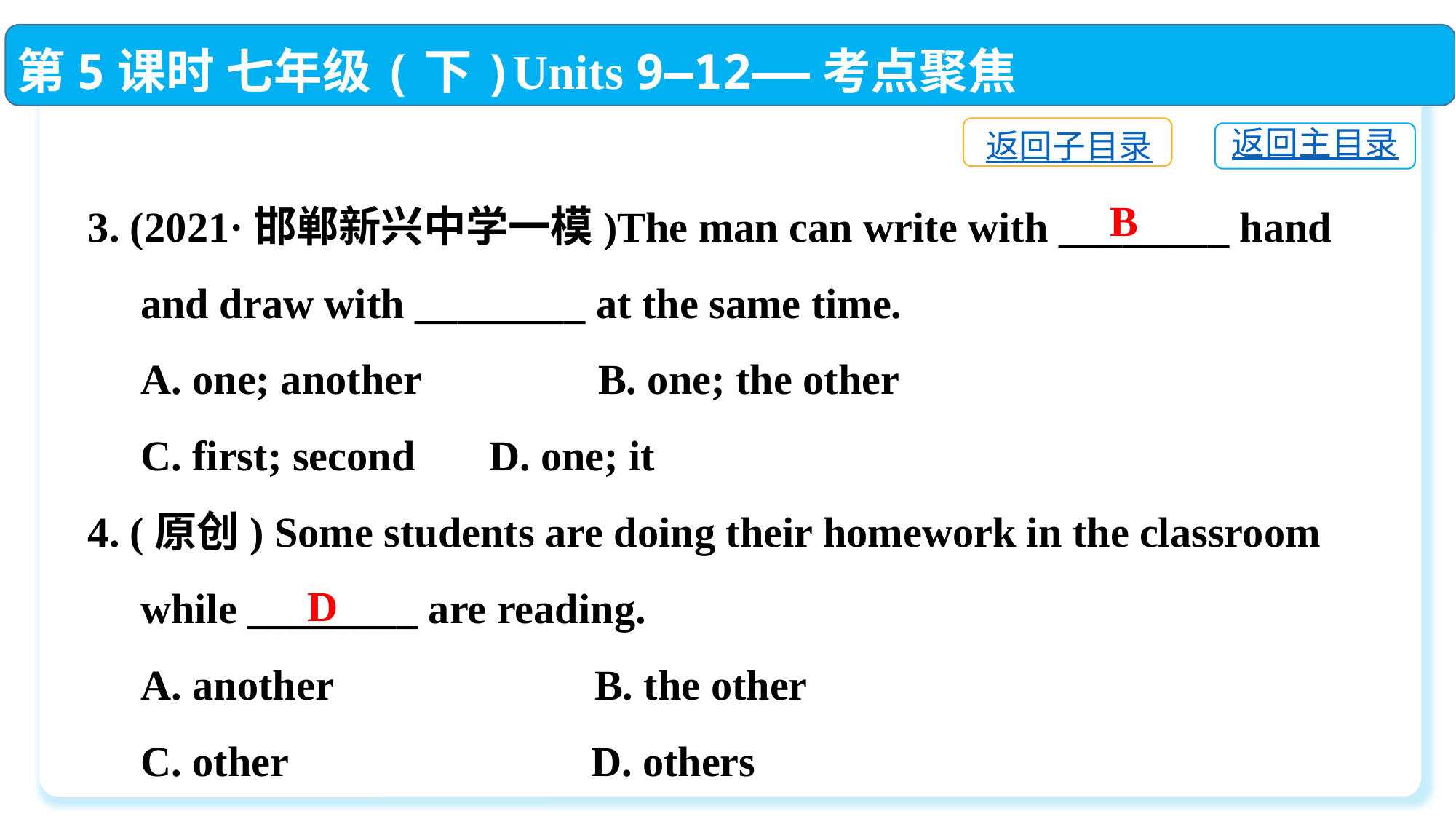

第5课时 七年级(下)Units 9—12——考点聚焦

返回子目录
返回主目录
3. (2021·邯郸新兴中学一模)The man can write with ________ hand
     and draw with ________ at the same time.
     A. one; another	       B. one; the other
     C. first; second	       D. one; it
4. (原创) Some students are doing their homework in the classroom
     while ________ are reading.
     A. another	                 B. the other
     C. other	                           D. others
B

D